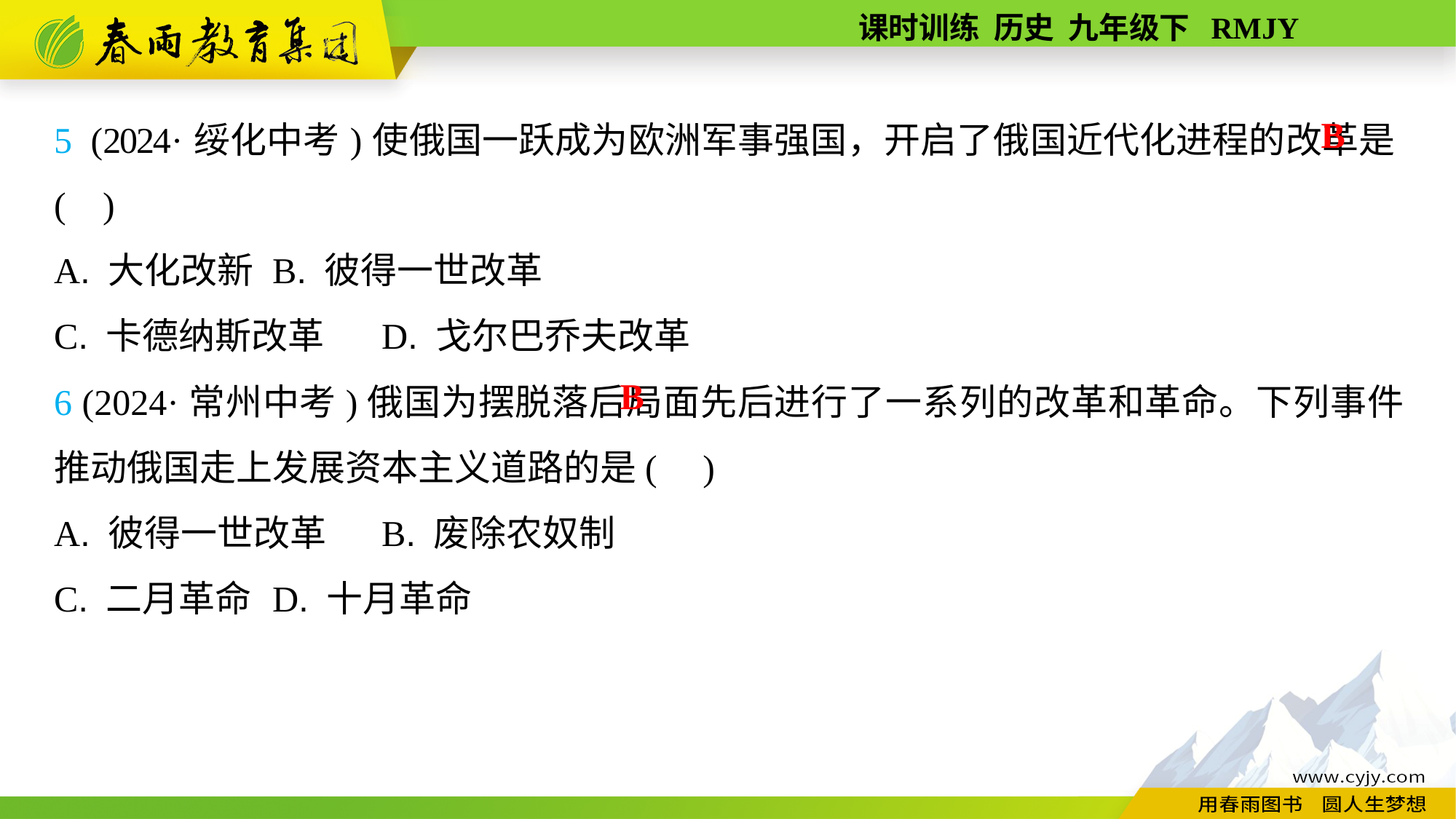

5  (2024·绥化中考)使俄国一跃成为欧洲军事强国，开启了俄国近代化进程的改革是(     )
A. 大化改新	B. 彼得一世改革
C. 卡德纳斯改革	D. 戈尔巴乔夫改革
6 (2024·常州中考)俄国为摆脱落后局面先后进行了一系列的改革和革命。下列事件推动俄国走上发展资本主义道路的是(     )
A. 彼得一世改革	B. 废除农奴制
C. 二月革命	D. 十月革命
B
B